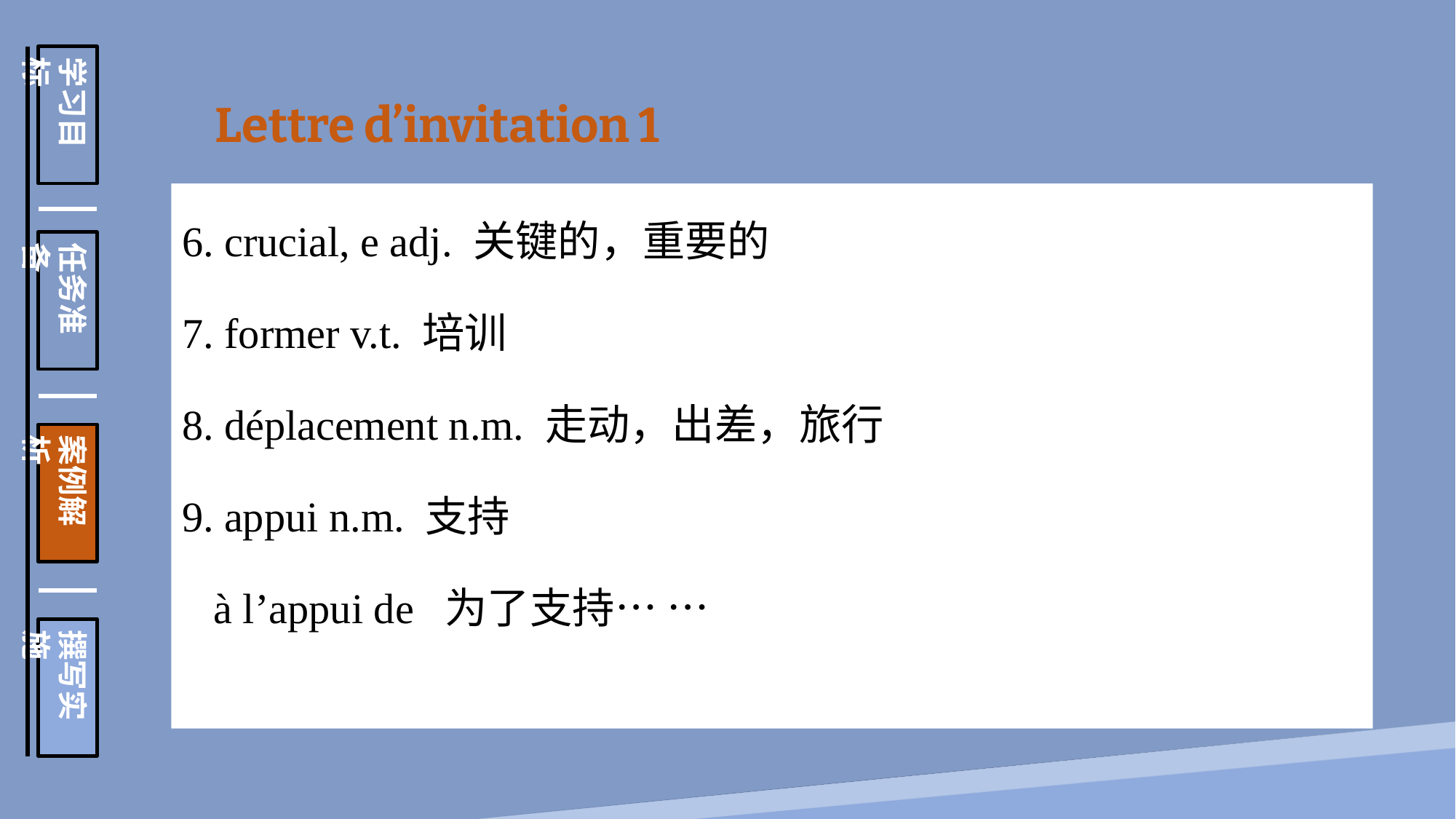

学习目标
任务准备
案例解析
撰写实施
Lettre d’invitation 1
6. crucial, e adj. 关键的，重要的
7. former v.t. 培训
8. déplacement n.m. 走动，出差，旅行
9. appui n.m. 支持
   à l’appui de  为了支持… …